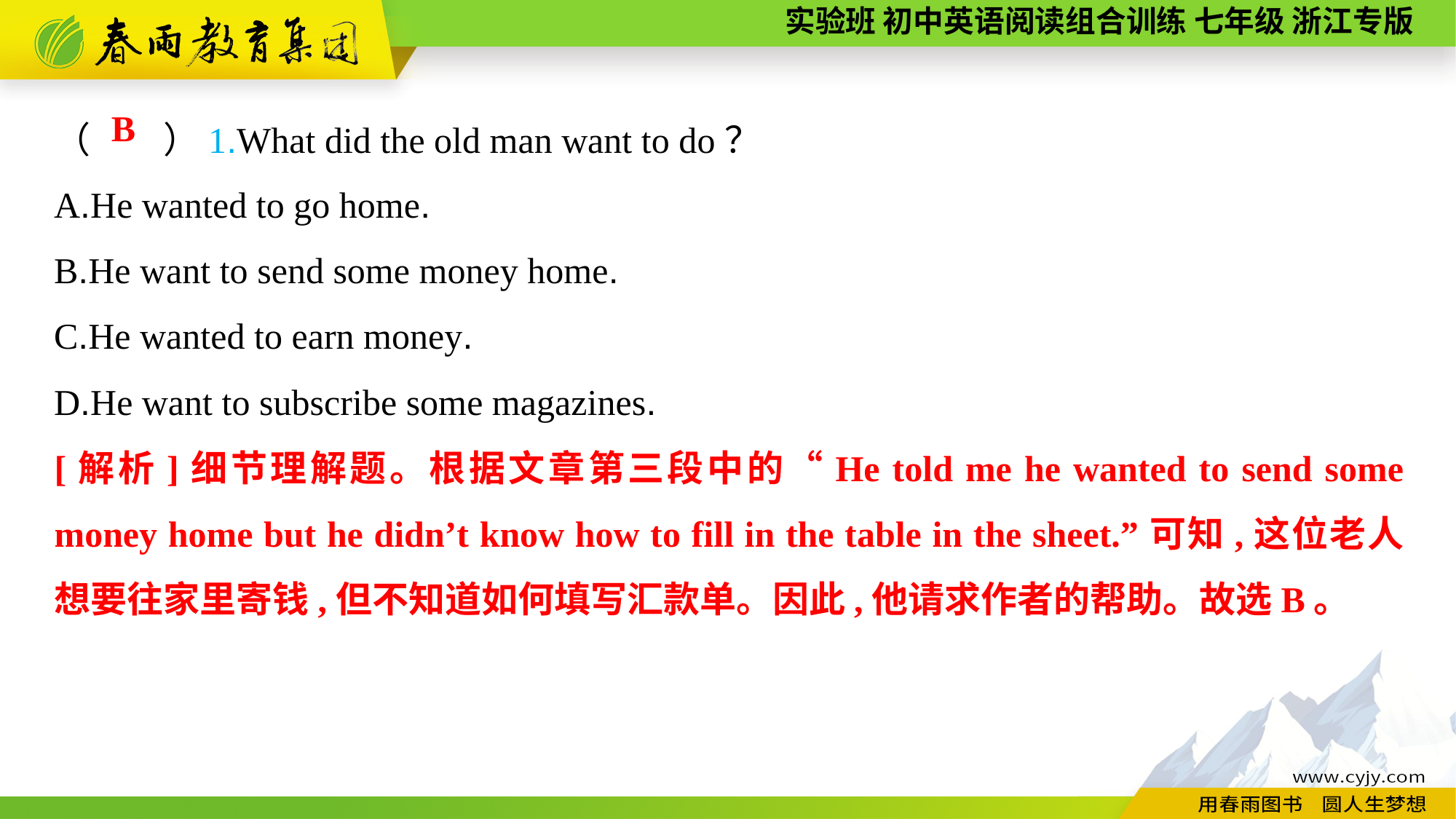

（　　）1.What did the old man want to do？
A.He wanted to go home.
B.He want to send some money home.
C.He wanted to earn money.
D.He want to subscribe some magazines.
B
[解析]细节理解题。根据文章第三段中的“He told me he wanted to send some money home but he didn’t know how to fill in the table in the sheet.”可知,这位老人想要往家里寄钱,但不知道如何填写汇款单。因此,他请求作者的帮助。故选B。